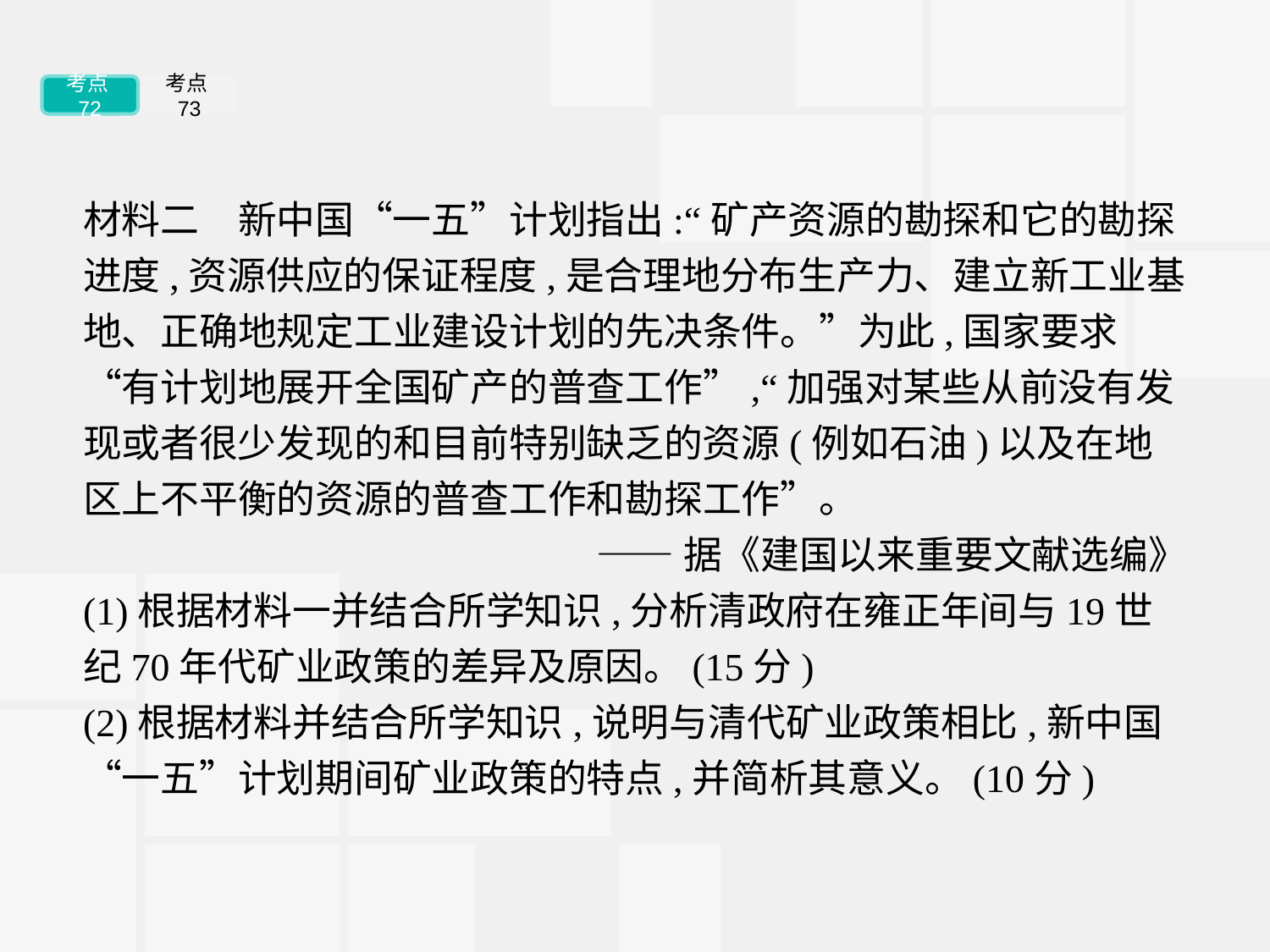

考点72
考点73
材料二　新中国“一五”计划指出:“矿产资源的勘探和它的勘探进度,资源供应的保证程度,是合理地分布生产力、建立新工业基地、正确地规定工业建设计划的先决条件。”为此,国家要求“有计划地展开全国矿产的普查工作”,“加强对某些从前没有发现或者很少发现的和目前特别缺乏的资源(例如石油)以及在地区上不平衡的资源的普查工作和勘探工作”。
——据《建国以来重要文献选编》
(1)根据材料一并结合所学知识,分析清政府在雍正年间与19世纪70年代矿业政策的差异及原因。(15分)
(2)根据材料并结合所学知识,说明与清代矿业政策相比,新中国“一五”计划期间矿业政策的特点,并简析其意义。(10分)